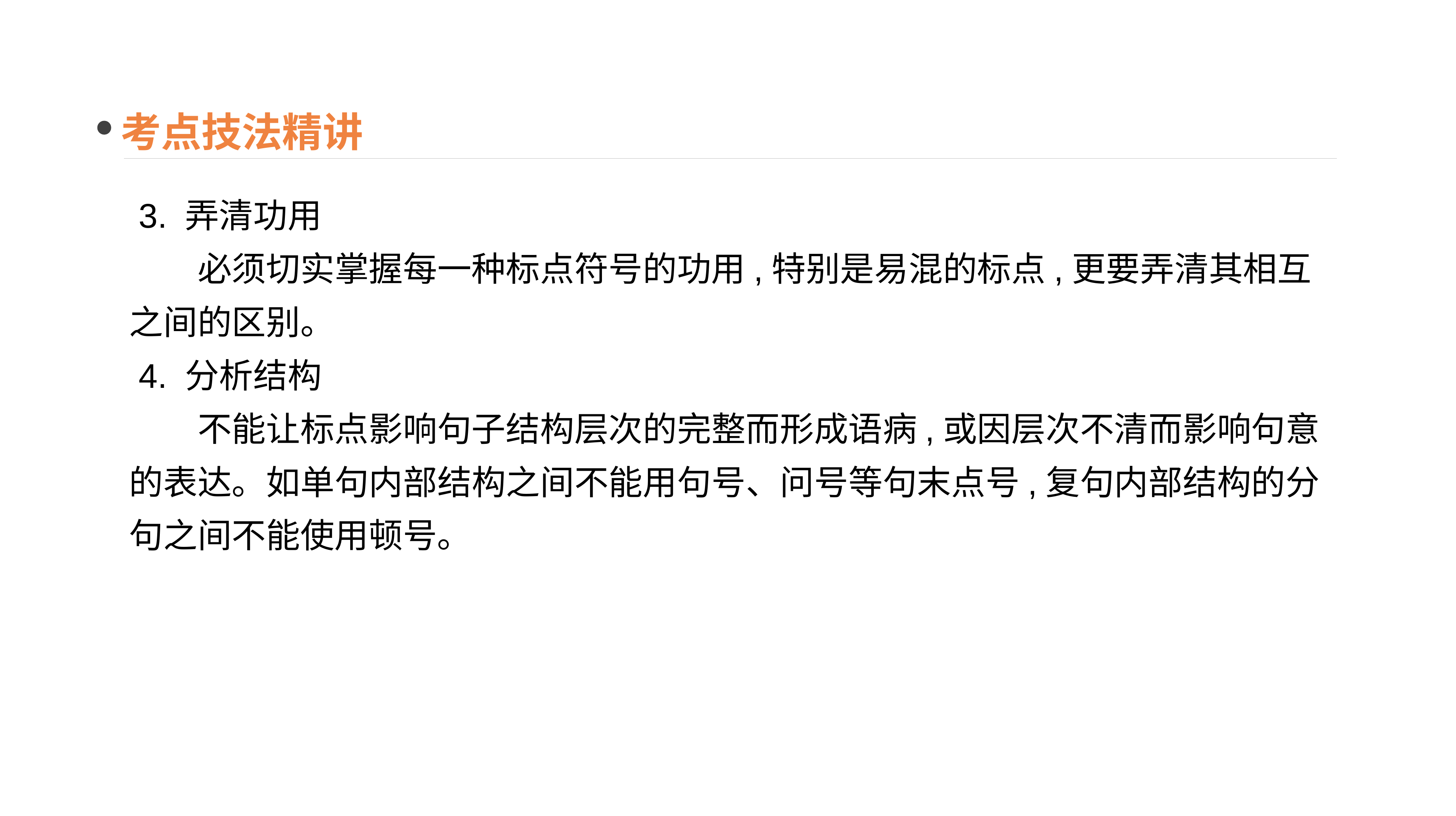

考点技法精讲

 3. 弄清功用
　　必须切实掌握每一种标点符号的功用,特别是易混的标点,更要弄清其相互之间的区别。
 4. 分析结构
　　不能让标点影响句子结构层次的完整而形成语病,或因层次不清而影响句意的表达。如单句内部结构之间不能用句号、问号等句末点号,复句内部结构的分句之间不能使用顿号。